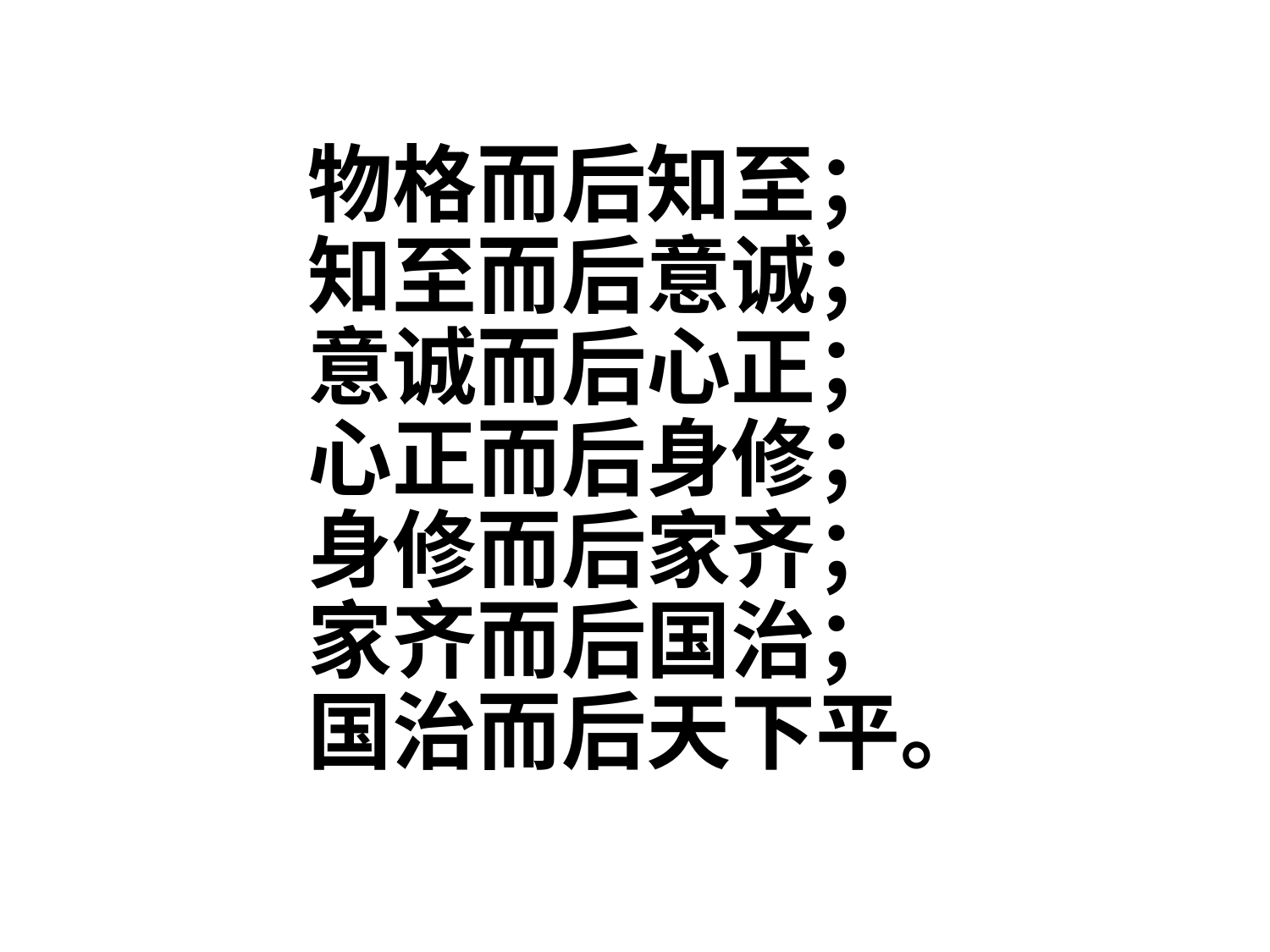

物格而后知至；
知至而后意诚；
意诚而后心正；
心正而后身修；
身修而后家齐；
家齐而后国治；
国治而后天下平。